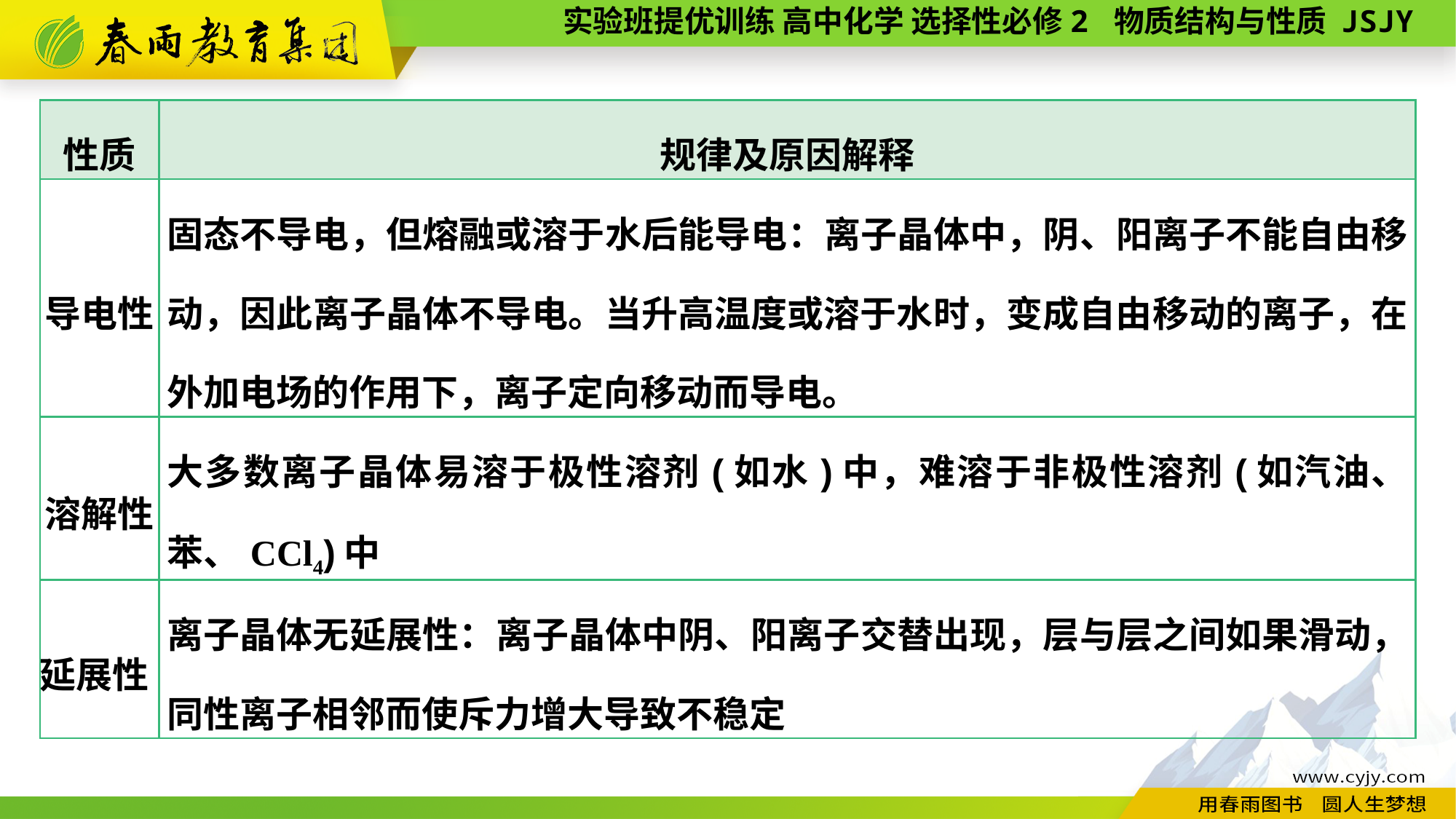

| 性质 | 规律及原因解释 |
| --- | --- |
| 导电性 | 固态不导电，但熔融或溶于水后能导电：离子晶体中，阴、阳离子不能自由移动，因此离子晶体不导电。当升高温度或溶于水时，变成自由移动的离子，在外加电场的作用下，离子定向移动而导电。 |
| 溶解性 | 大多数离子晶体易溶于极性溶剂(如水)中，难溶于非极性溶剂(如汽油、苯、CCl4)中 |
| 延展性 | 离子晶体无延展性：离子晶体中阴、阳离子交替出现，层与层之间如果滑动，同性离子相邻而使斥力增大导致不稳定 |